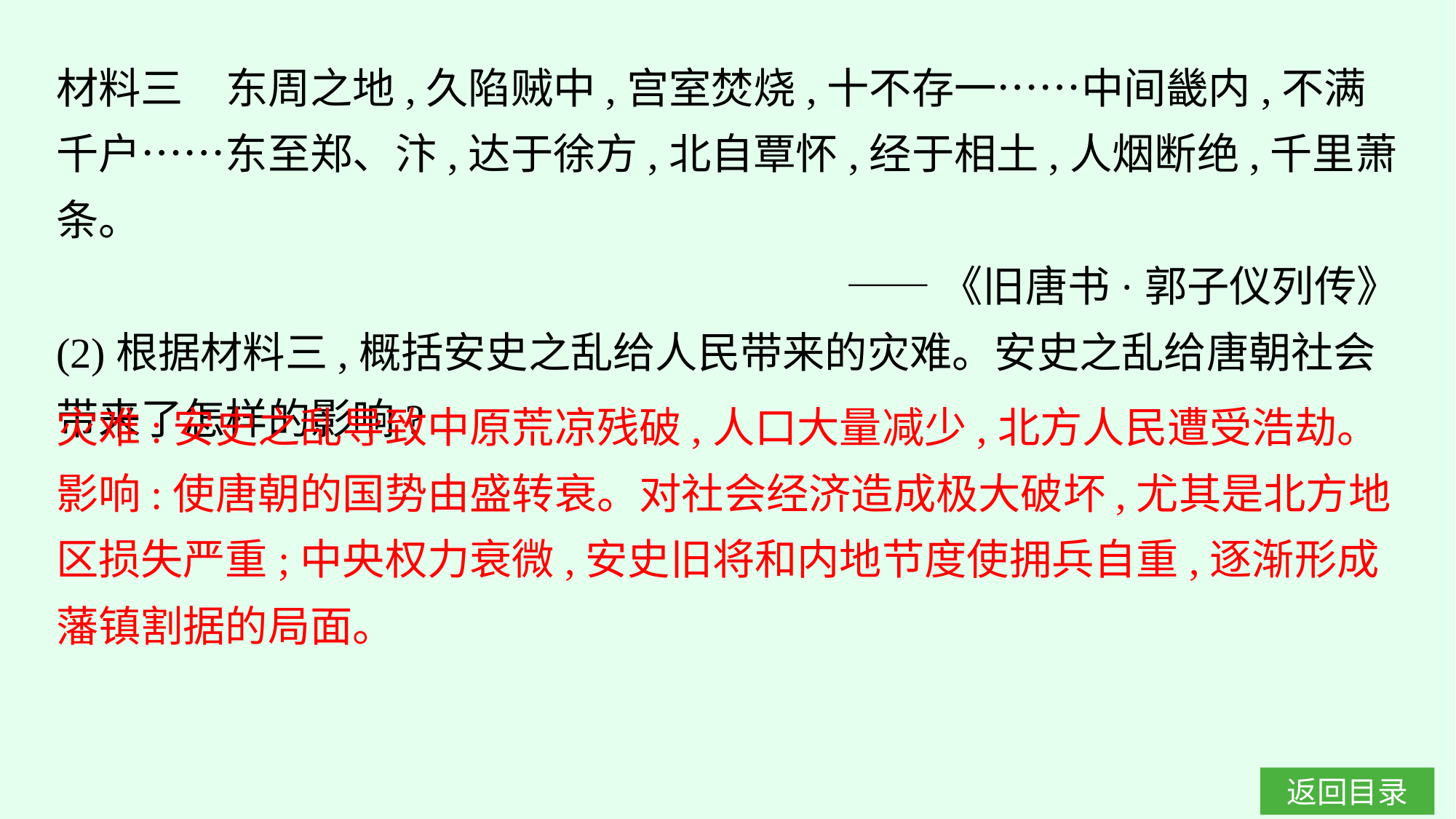

材料三　东周之地,久陷贼中,宫室焚烧,十不存一……中间畿内,不满千户……东至郑、汴,达于徐方,北自覃怀,经于相土,人烟断绝,千里萧条。
——《旧唐书·郭子仪列传》
(2)根据材料三,概括安史之乱给人民带来的灾难。安史之乱给唐朝社会带来了怎样的影响?
灾难:安史之乱导致中原荒凉残破,人口大量减少,北方人民遭受浩劫。
影响:使唐朝的国势由盛转衰。对社会经济造成极大破坏,尤其是北方地区损失严重;中央权力衰微,安史旧将和内地节度使拥兵自重,逐渐形成藩镇割据的局面。